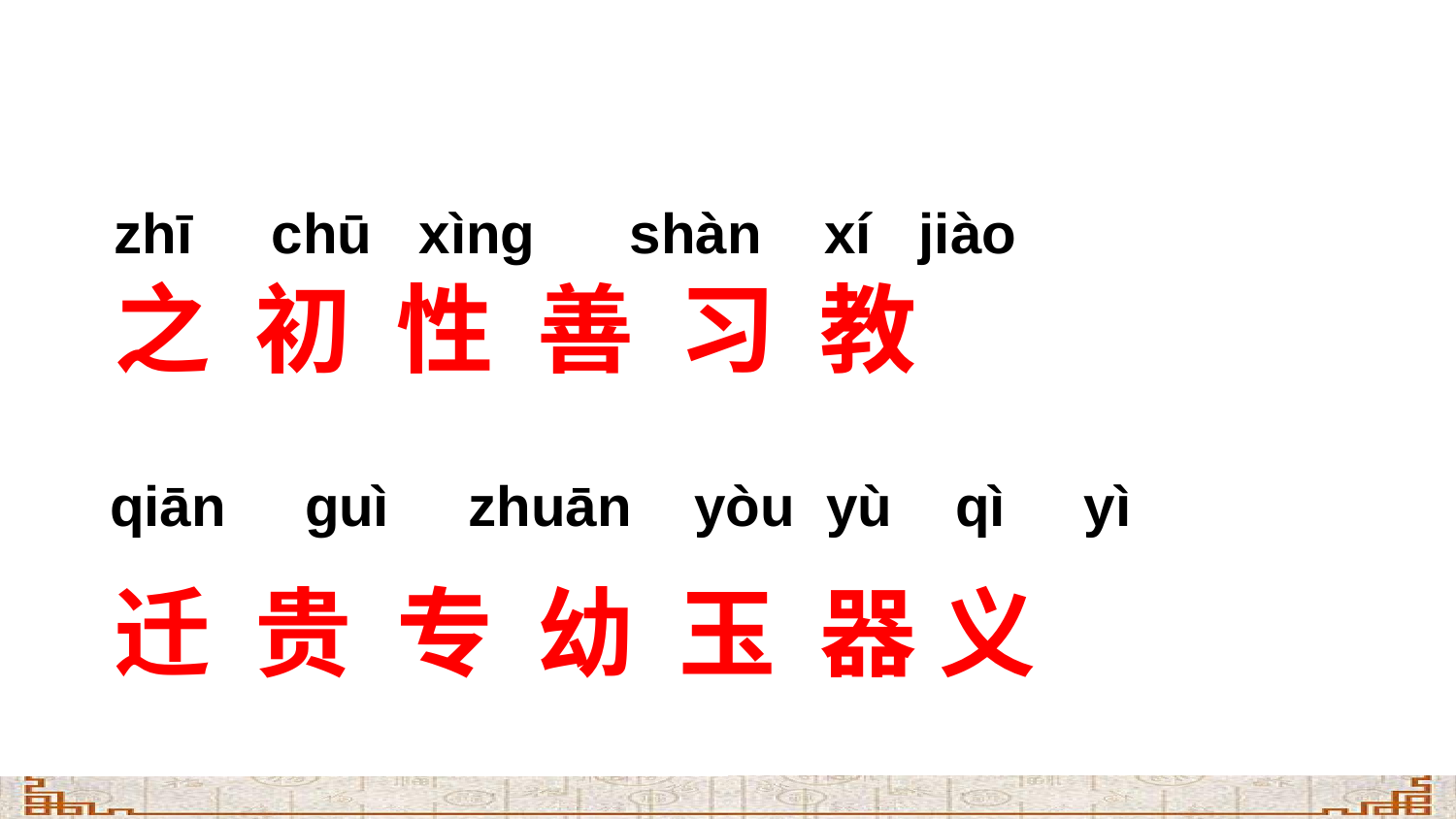

zhī     chū   xìng      shàn    xí   jiào
之  初  性  善  习  教

迁  贵  专  幼  玉  器 义
qiān     guì     zhuān    yòu  yù    qì     yì